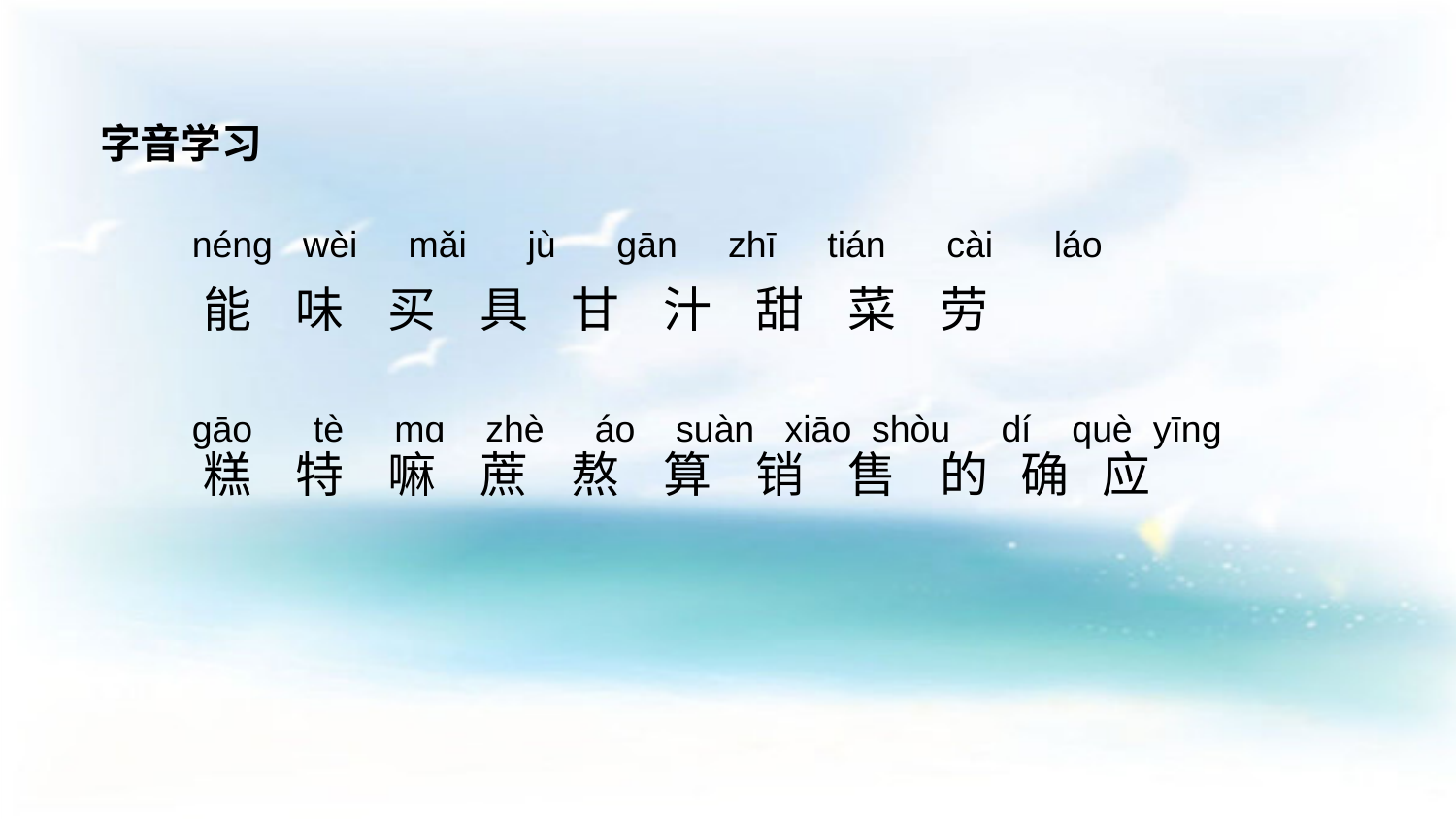

字音学习

nénɡ   wèi     mǎi      jù      ɡān     zhī     tián      cài      láo
能    味    买    具    甘    汁    甜    菜    劳

糕    特    嘛    蔗    熬    算    销    售    的   确   应
ɡāo      tè     mɑ    zhè     áo    suàn   xiāo  shòu     dí    què  yīnɡ